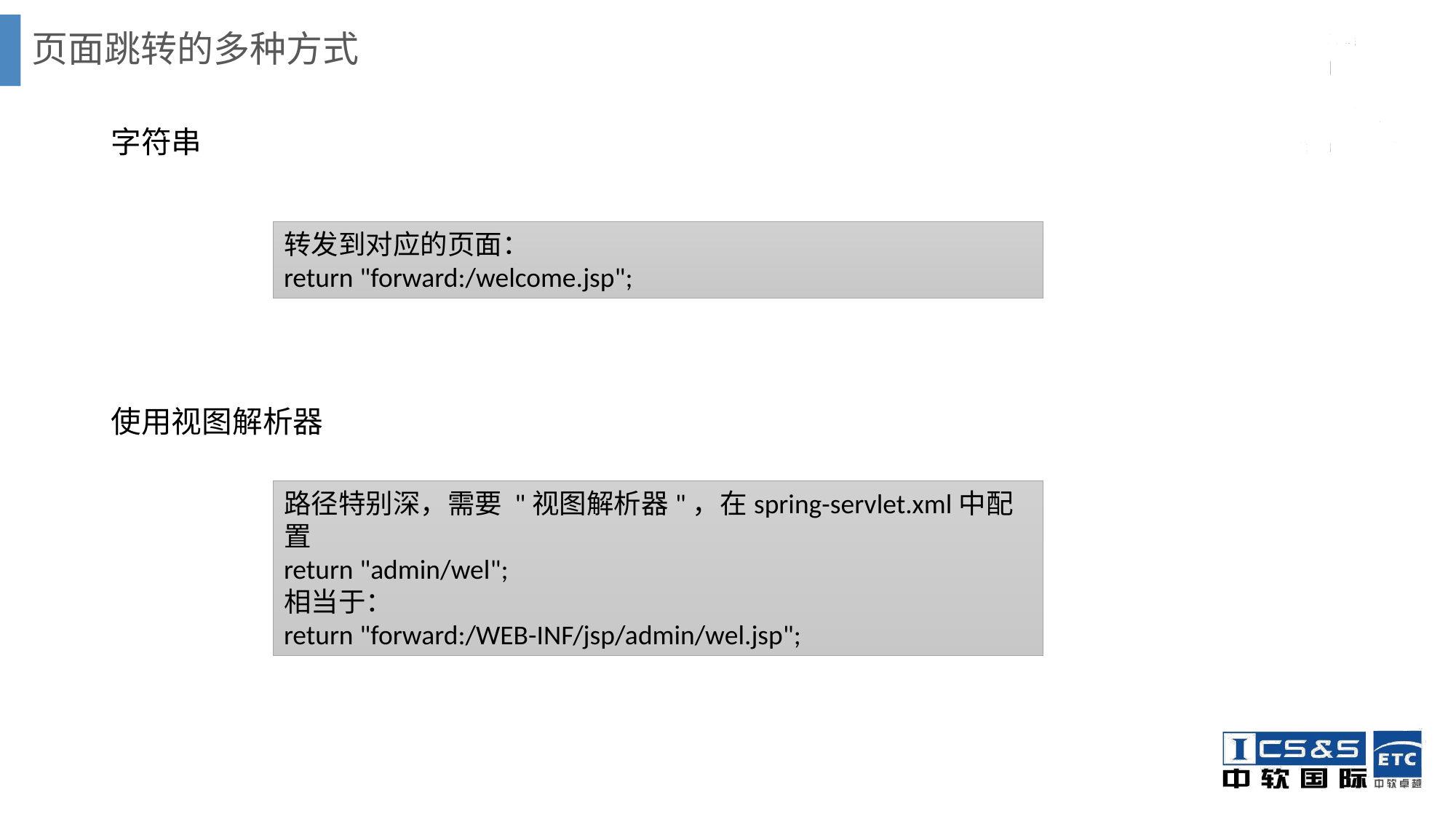

# 页面跳转的多种方式
字符串

使用视图解析器

转发到对应的页面：
return "forward:/welcome.jsp";
路径特别深，需要 "视图解析器"，在spring-servlet.xml中配置
return "admin/wel";
相当于：
return "forward:/WEB-INF/jsp/admin/wel.jsp";